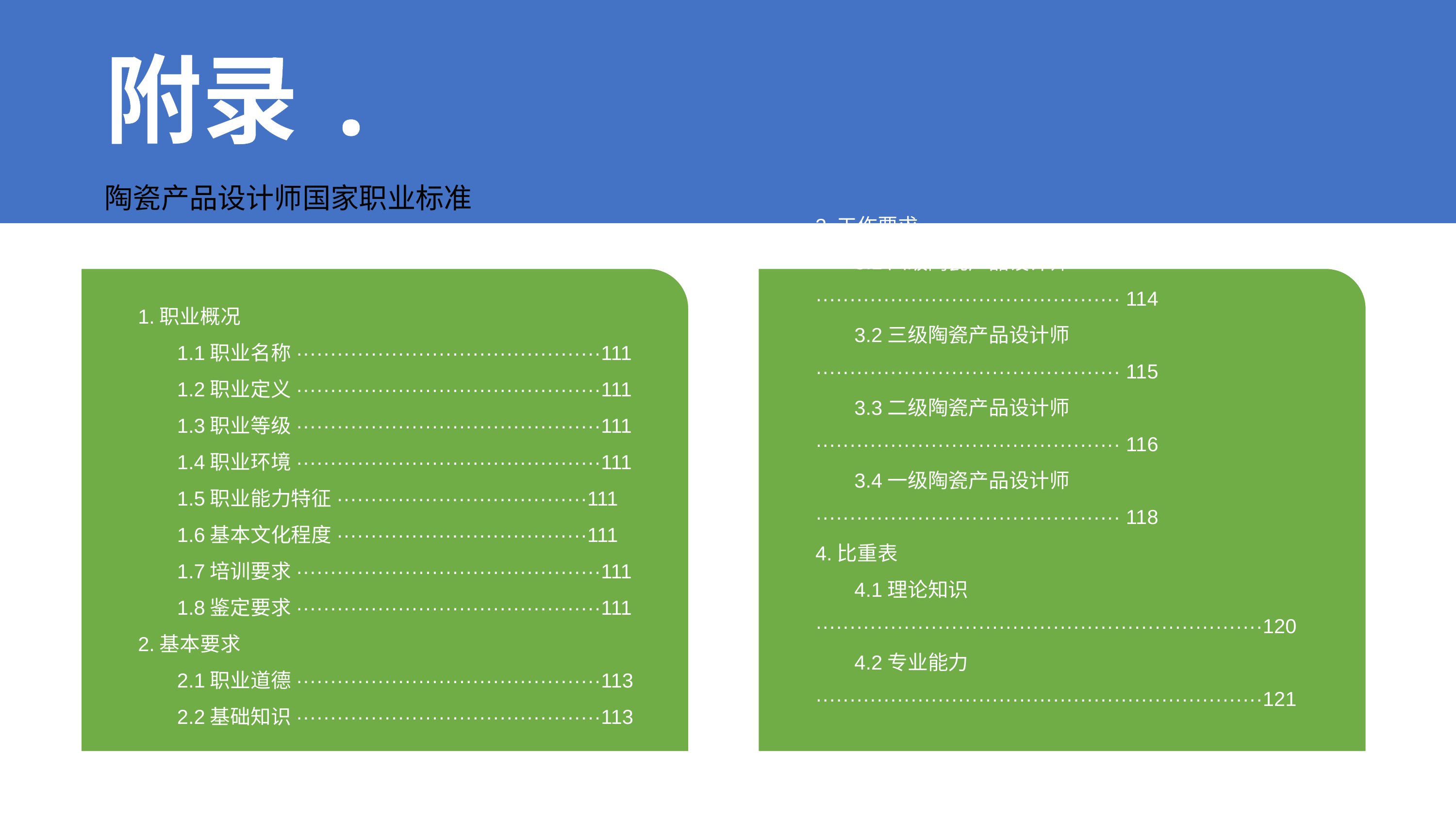

附录.
陶瓷产品设计师国家职业标准
1.职业概况
       1.1职业名称·············································111
       1.2职业定义·············································111
       1.3职业等级·············································111
       1.4职业环境·············································111
       1.5职业能力特征·····································111
       1.6基本文化程度·····································111
       1.7培训要求·············································111
       1.8鉴定要求·············································111
2.基本要求
       2.1职业道德·············································113
       2.2基础知识·············································113
3.工作要求
       3.1四级陶瓷产品设计师············································· 114
       3.2三级陶瓷产品设计师············································· 115
       3.3二级陶瓷产品设计师············································· 116
       3.4一级陶瓷产品设计师············································· 118
4.比重表
       4.1理论知识··································································120
       4.2专业能力··································································121